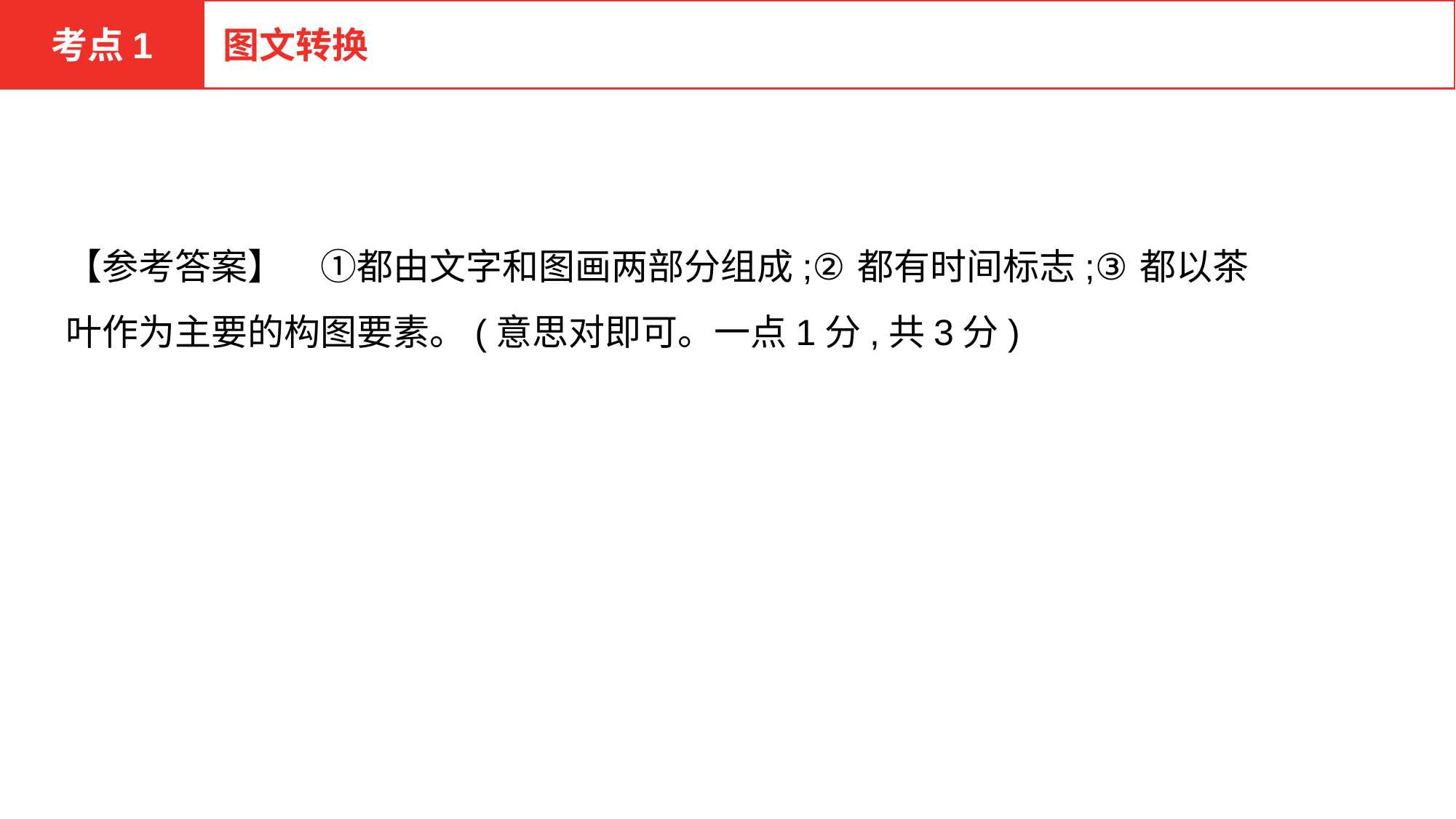

考点1
图文转换
【参考答案】　①都由文字和图画两部分组成;②都有时间标志;③都以茶叶作为主要的构图要素。(意思对即可。一点1分,共3分)